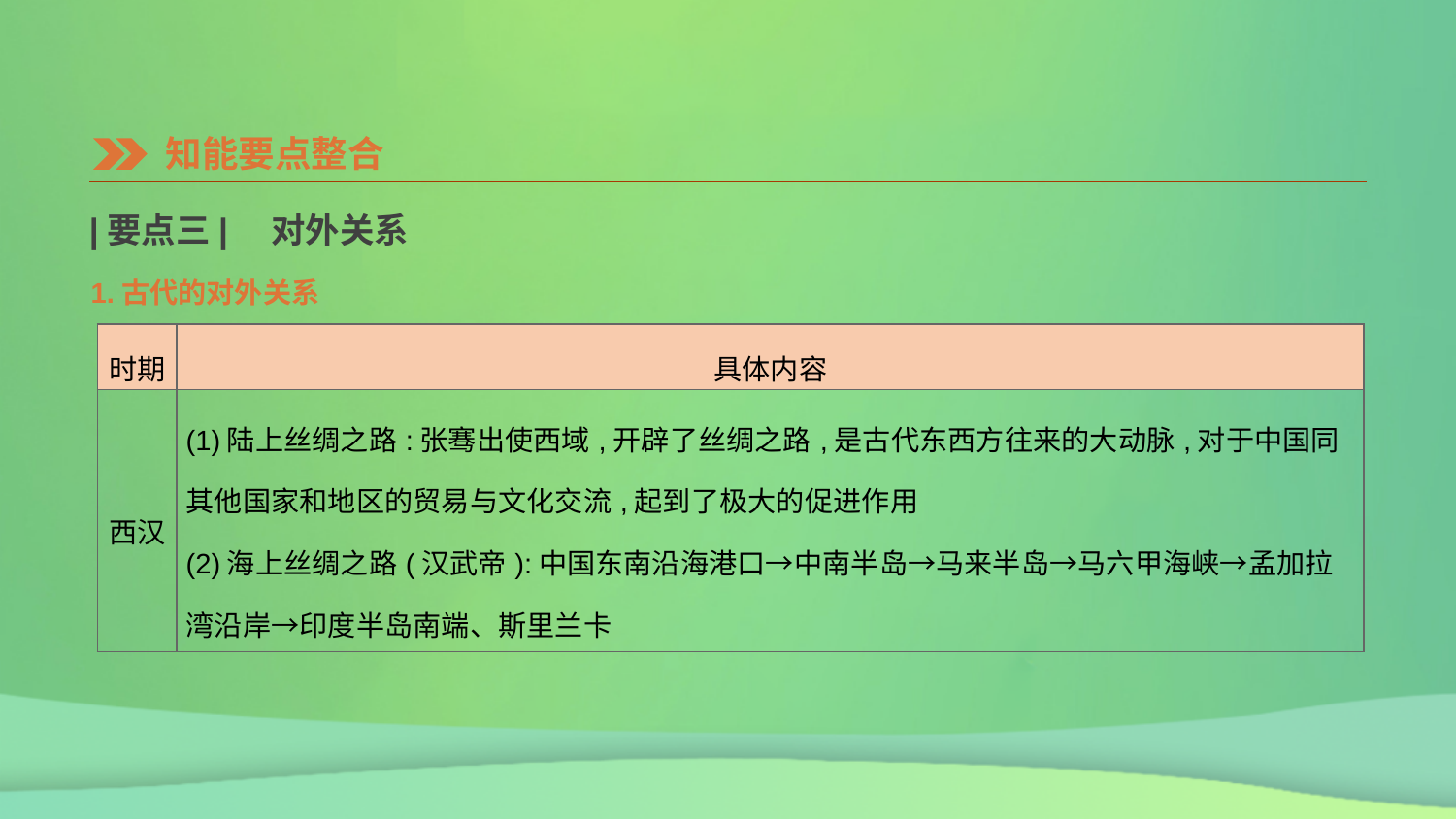

知能要点整合

|要点三|　对外关系
1.古代的对外关系
| 时期 | 具体内容 |
| --- | --- |
| 西汉 | (1)陆上丝绸之路:张骞出使西域,开辟了丝绸之路,是古代东西方往来的大动脉,对于中国同其他国家和地区的贸易与文化交流,起到了极大的促进作用 (2)海上丝绸之路(汉武帝):中国东南沿海港口→中南半岛→马来半岛→马六甲海峡→孟加拉湾沿岸→印度半岛南端、斯里兰卡 |